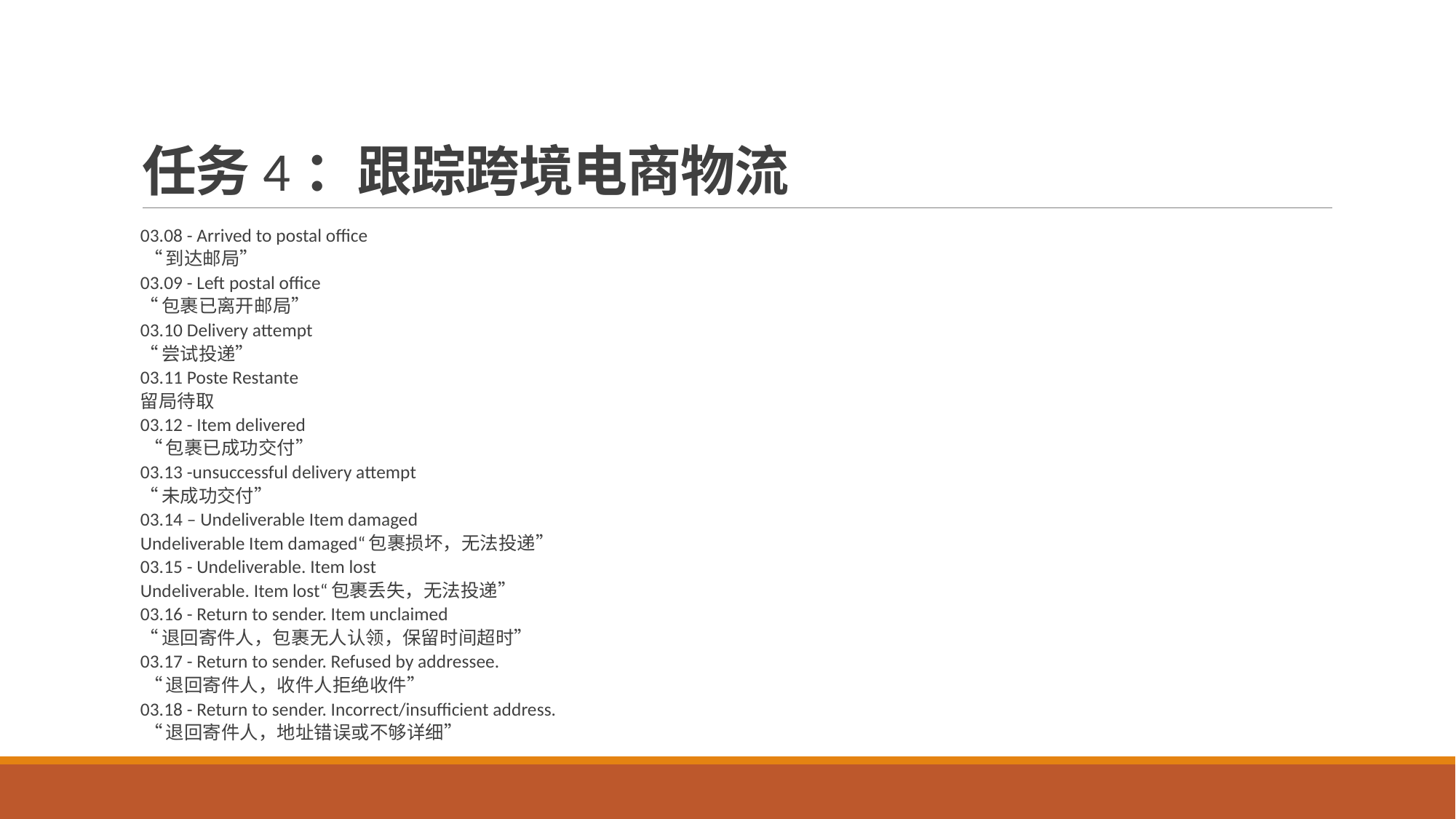

# 任务4：跟踪跨境电商物流
03.08 - Arrived to postal office
 “到达邮局”
03.09 - Left postal office
“包裹已离开邮局”
03.10 Delivery attempt
“尝试投递”
03.11 Poste Restante
留局待取
03.12 - Item delivered
 “包裹已成功交付”
03.13 -unsuccessful delivery attempt
“未成功交付”
03.14 – Undeliverable Item damaged
Undeliverable Item damaged“包裹损坏，无法投递”
03.15 - Undeliverable. Item lost
Undeliverable. Item lost“包裹丢失，无法投递”
03.16 - Return to sender. Item unclaimed
“退回寄件人，包裹无人认领，保留时间超时”
03.17 - Return to sender. Refused by addressee.
 “退回寄件人，收件人拒绝收件”
03.18 - Return to sender. Incorrect/insufficient address.
 “退回寄件人，地址错误或不够详细”